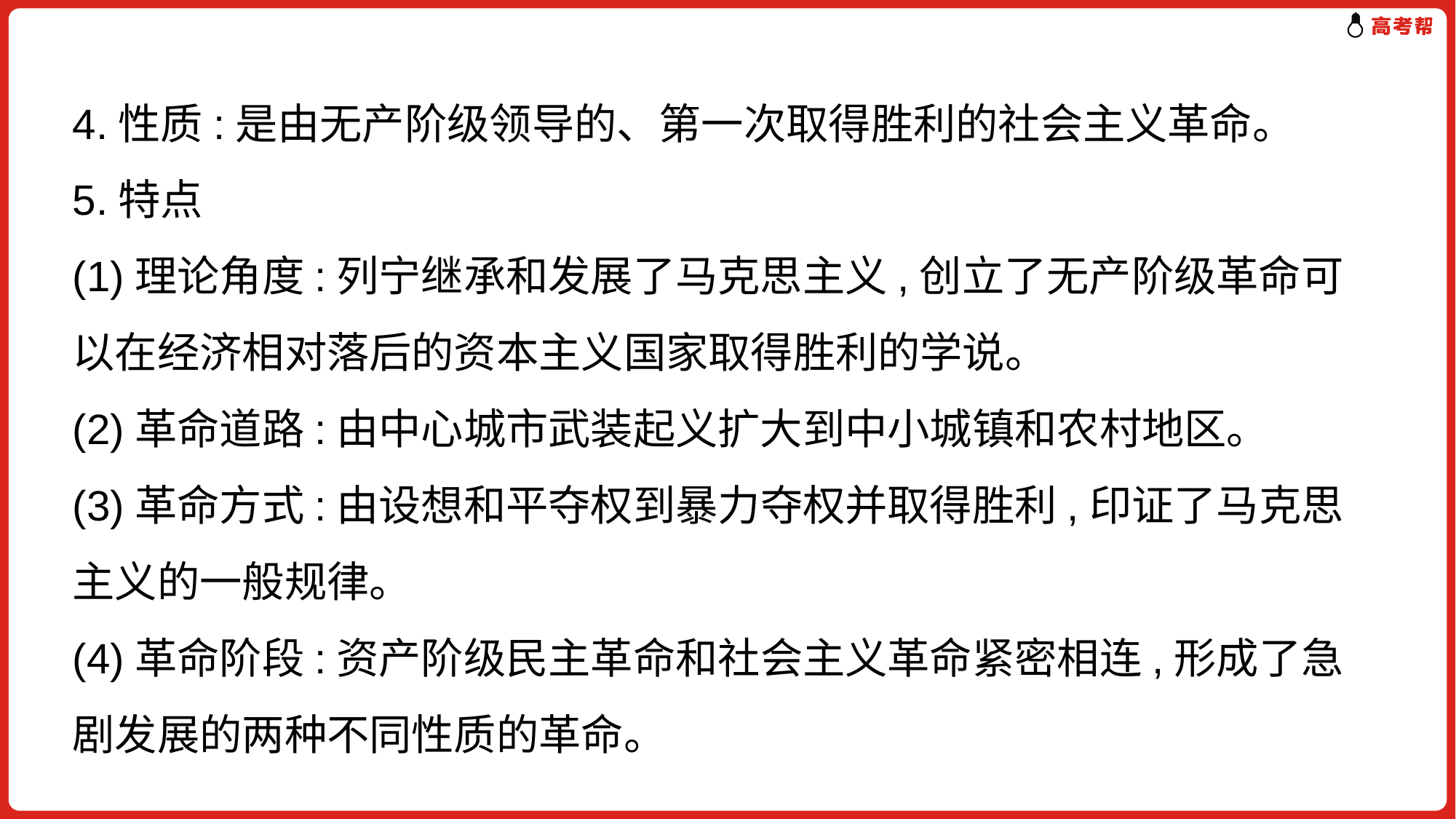

4.性质:是由无产阶级领导的、第一次取得胜利的社会主义革命。
5.特点
(1)理论角度:列宁继承和发展了马克思主义,创立了无产阶级革命可以在经济相对落后的资本主义国家取得胜利的学说。
(2)革命道路:由中心城市武装起义扩大到中小城镇和农村地区。
(3)革命方式:由设想和平夺权到暴力夺权并取得胜利,印证了马克思主义的一般规律。
(4)革命阶段:资产阶级民主革命和社会主义革命紧密相连,形成了急剧发展的两种不同性质的革命。